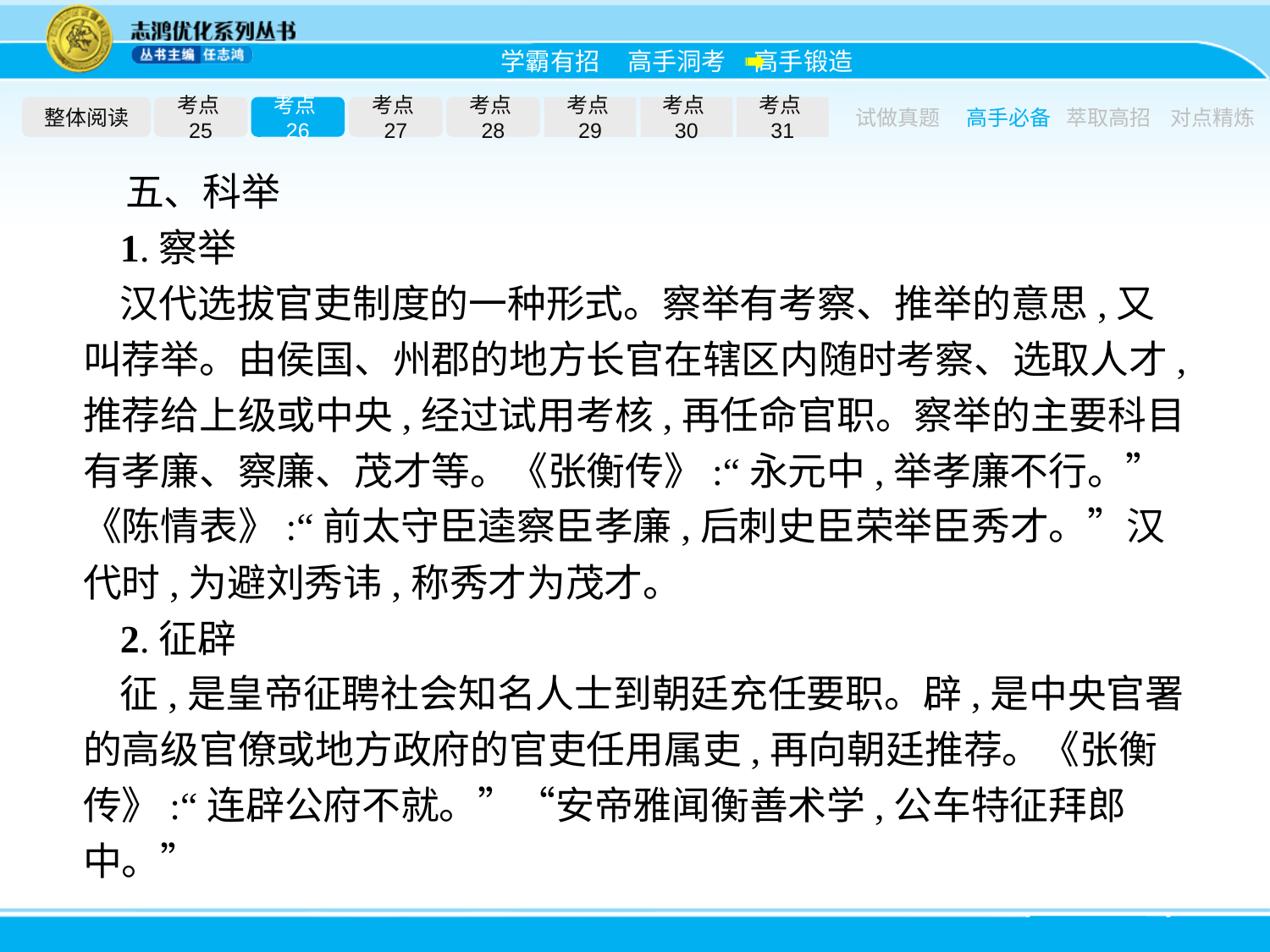

整体阅读
考点25
考点26
考点27
考点28
考点29
考点30
考点31
试做真题
高手必备
萃取高招
对点精炼
五、科举
1.察举
汉代选拔官吏制度的一种形式。察举有考察、推举的意思,又叫荐举。由侯国、州郡的地方长官在辖区内随时考察、选取人才,推荐给上级或中央,经过试用考核,再任命官职。察举的主要科目有孝廉、察廉、茂才等。《张衡传》:“永元中,举孝廉不行。”《陈情表》:“前太守臣逵察臣孝廉,后刺史臣荣举臣秀才。”汉代时,为避刘秀讳,称秀才为茂才。
2.征辟
征,是皇帝征聘社会知名人士到朝廷充任要职。辟,是中央官署的高级官僚或地方政府的官吏任用属吏,再向朝廷推荐。《张衡传》:“连辟公府不就。”“安帝雅闻衡善术学,公车特征拜郎中。”